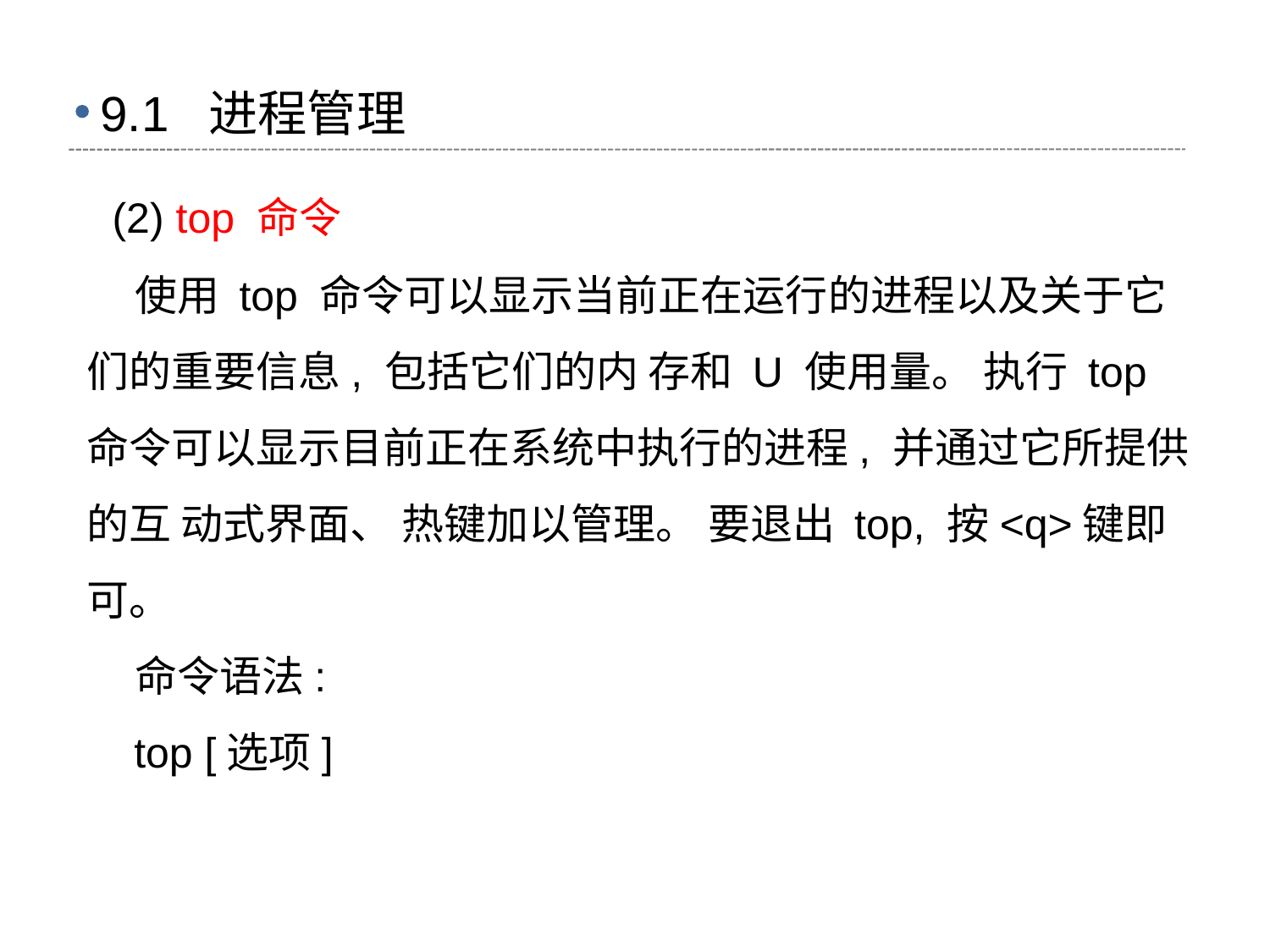

# 9.1  进程管理
  (2) top 命令
    使用 top 命令可以显示当前正在运行的进程以及关于它们的重要信息, 包括它们的内 存和 U 使用量。 执行 top 命令可以显示目前正在系统中执行的进程, 并通过它所提供的互 动式界面、 热键加以管理。 要退出 top, 按<q>键即可。
    命令语法:
    top [选项]